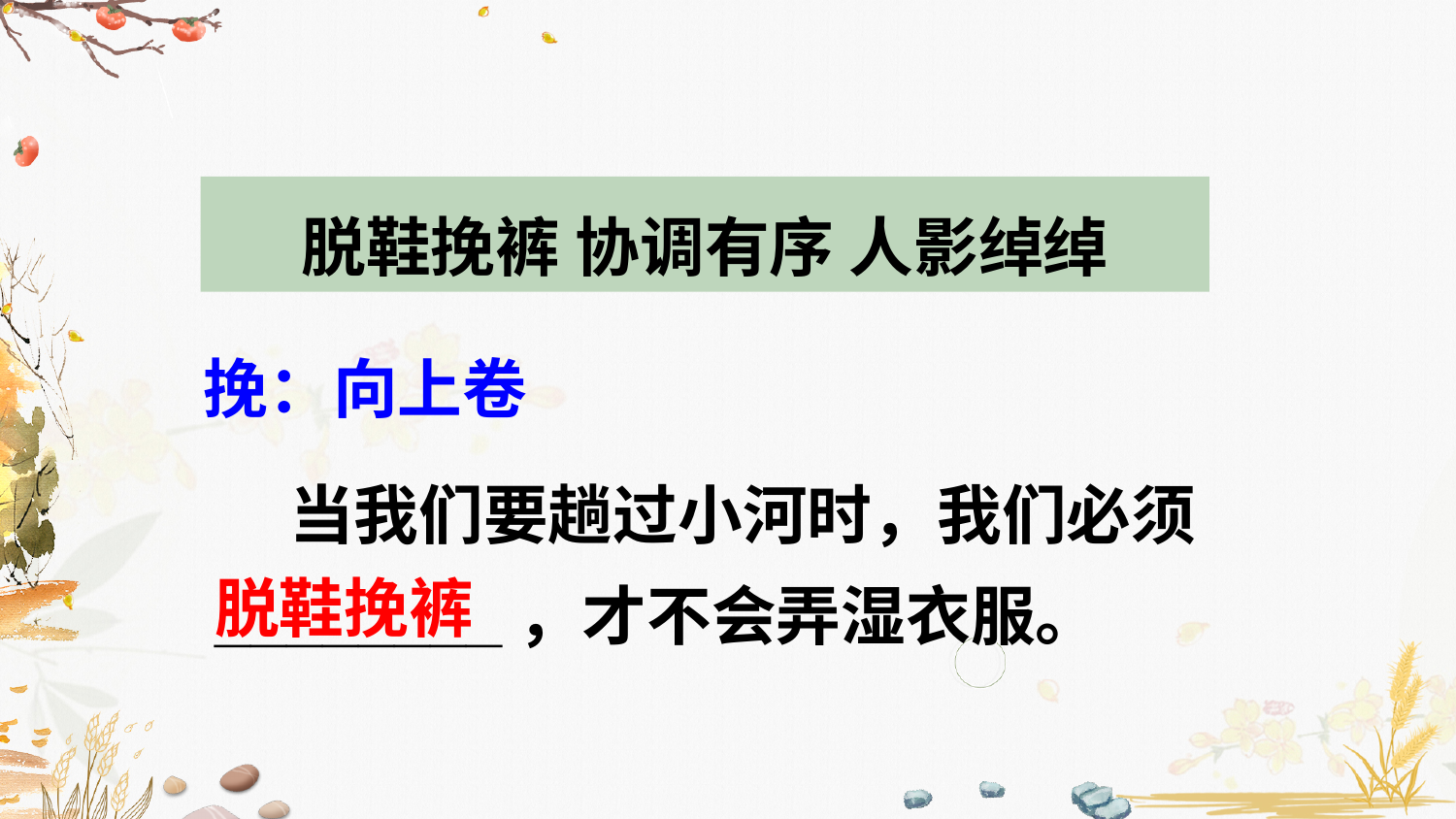

脱鞋挽裤 协调有序 人影绰绰
挽：向上卷
    当我们要趟过小河时，我们必须________，才不会弄湿衣服。
脱鞋挽裤